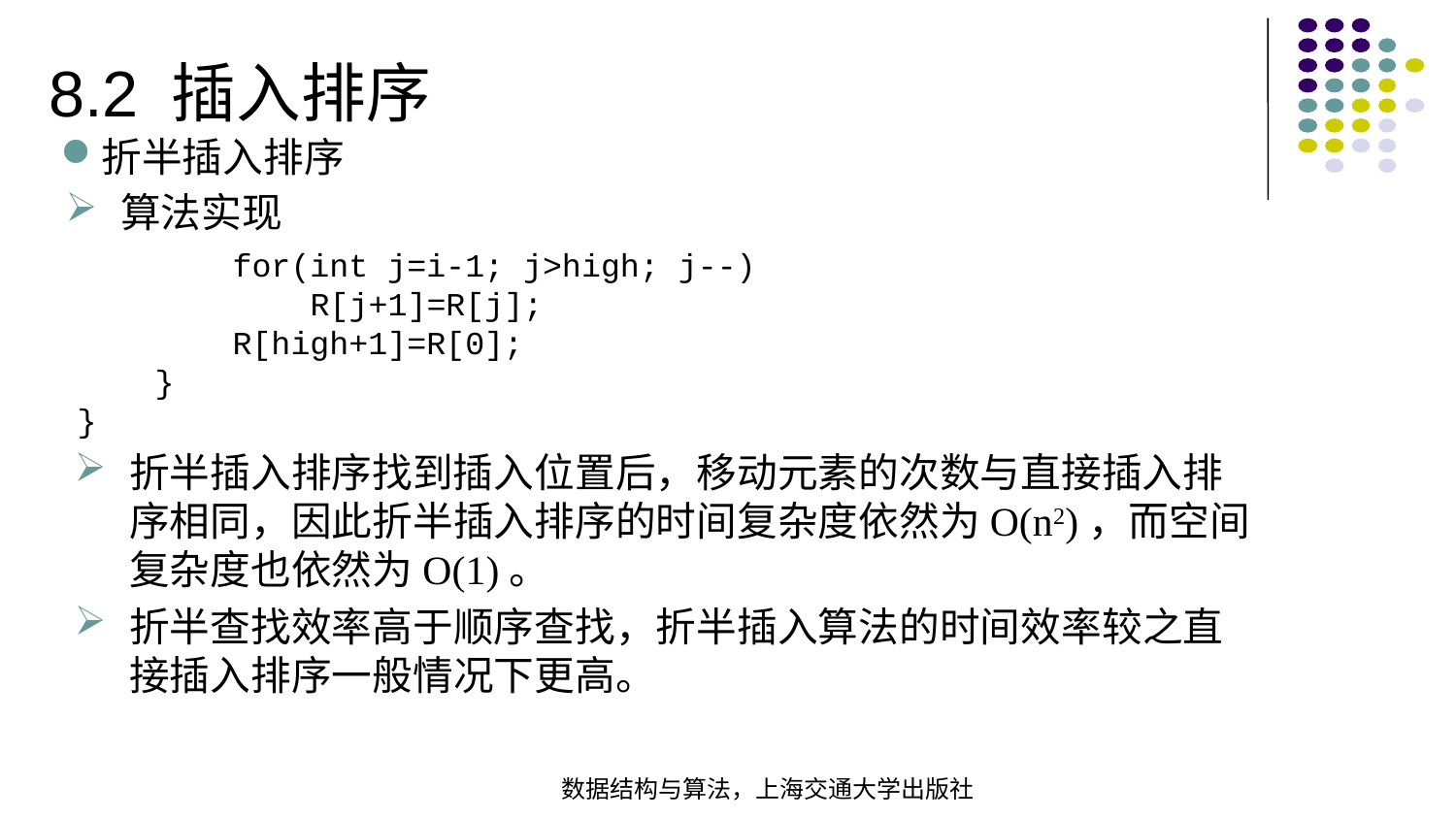

8.2 插入排序
折半插入排序
算法实现
        for(int j=i-1; j>high; j--)            R[j+1]=R[j];        R[high+1]=R[0];
    }
}
折半插入排序找到插入位置后，移动元素的次数与直接插入排序相同，因此折半插入排序的时间复杂度依然为O(n2)，而空间复杂度也依然为O(1)。
折半查找效率高于顺序查找，折半插入算法的时间效率较之直接插入排序一般情况下更高。